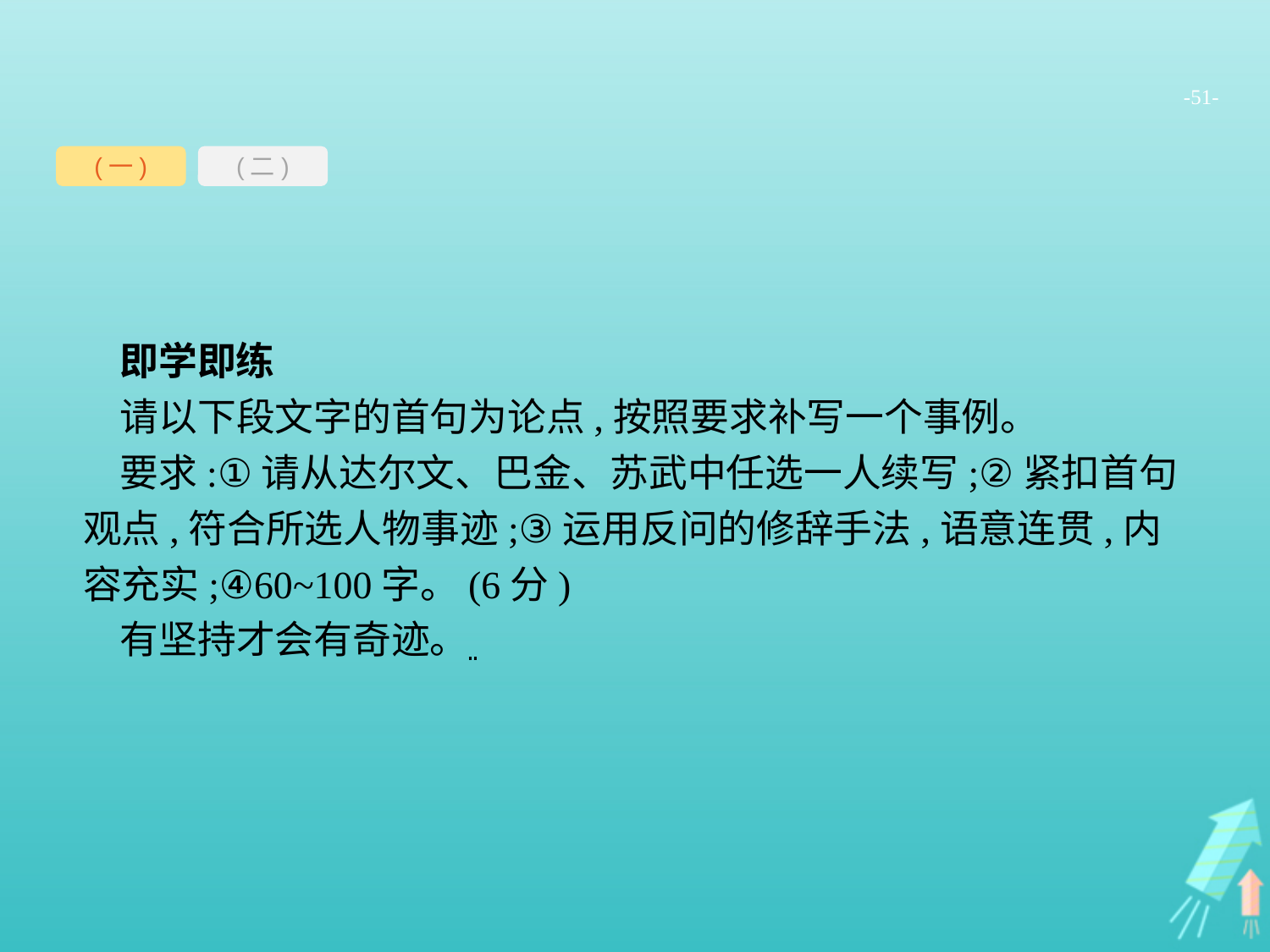

-51-
(一)
(二)
即学即练
请以下段文字的首句为论点,按照要求补写一个事例。
要求:①请从达尔文、巴金、苏武中任选一人续写;②紧扣首句观点,符合所选人物事迹;③运用反问的修辞手法,语意连贯,内容充实;④60~100字。(6分)
有坚持才会有奇迹。